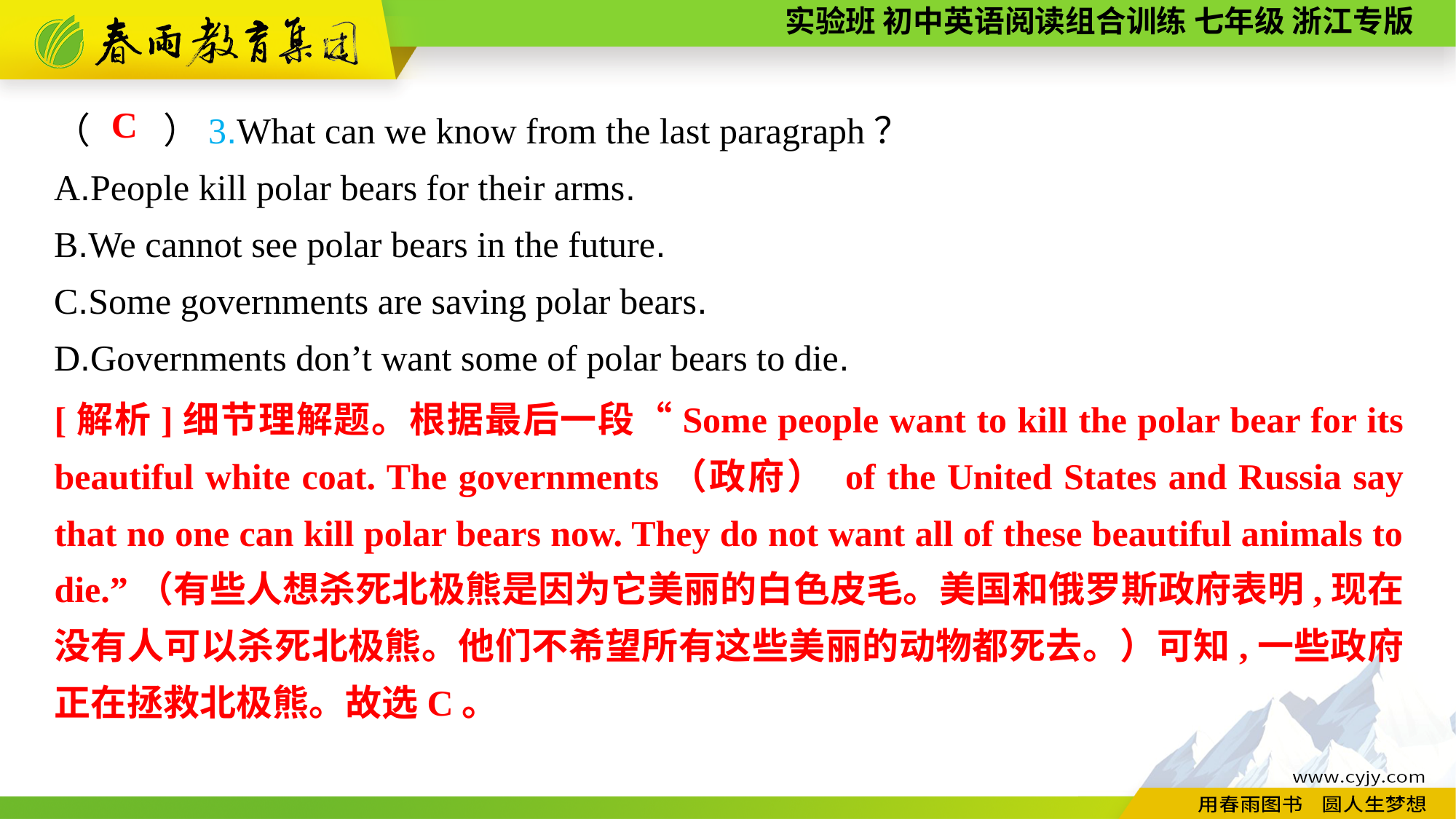

（　　）3.What can we know from the last paragraph？
A.People kill polar bears for their arms.
B.We cannot see polar bears in the future.
C.Some governments are saving polar bears.
D.Governments don’t want some of polar bears to die.
C
[解析]细节理解题。根据最后一段“Some people want to kill the polar bear for its beautiful white coat. The governments（政府） of the United States and Russia say that no one can kill polar bears now. They do not want all of these beautiful animals to die.”（有些人想杀死北极熊是因为它美丽的白色皮毛。美国和俄罗斯政府表明,现在没有人可以杀死北极熊。他们不希望所有这些美丽的动物都死去。）可知,一些政府正在拯救北极熊。故选C。